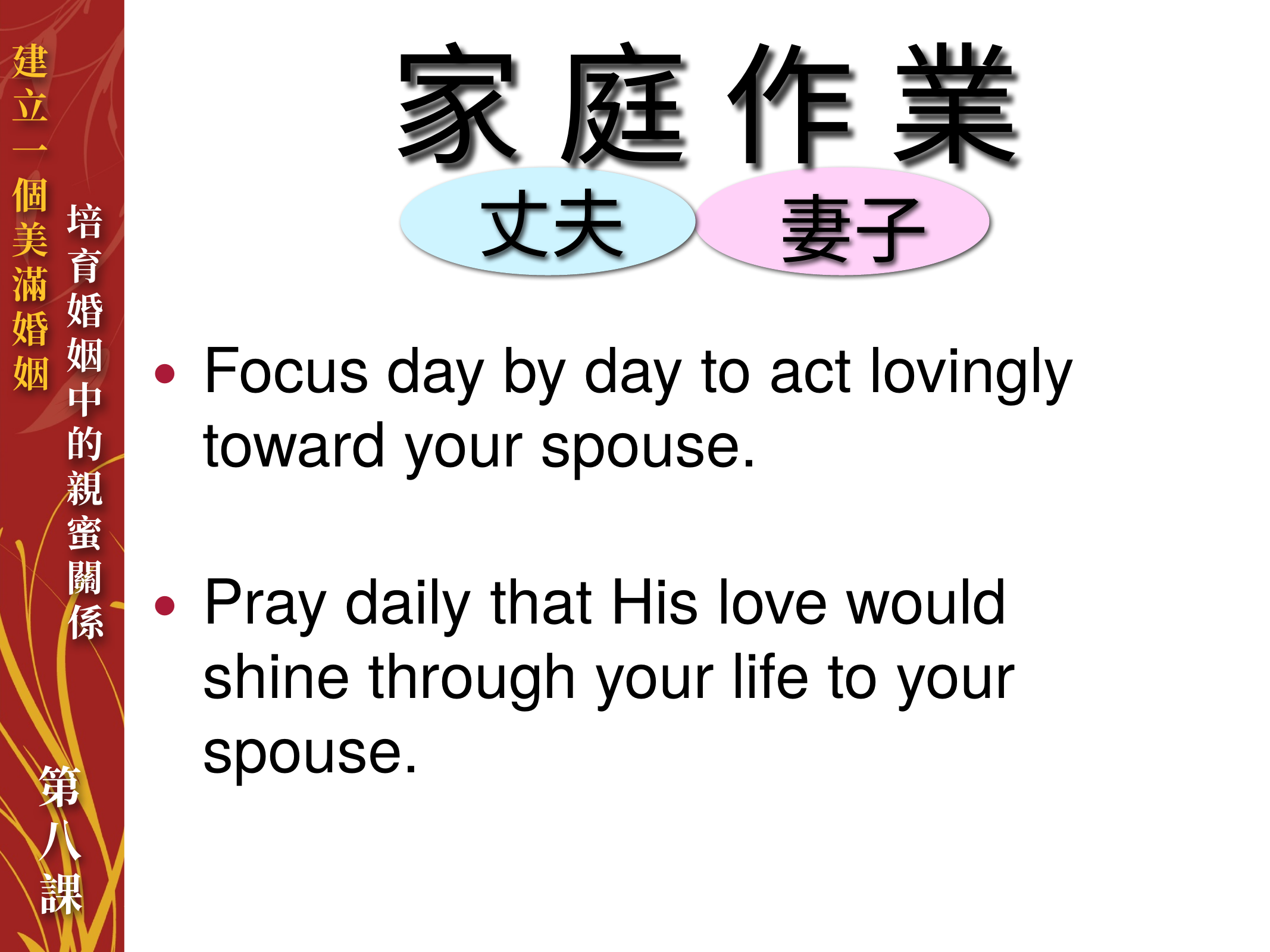

家庭作業

丈夫

妻子
Focus day by day to act lovingly toward your spouse.
Pray daily that His love would shine through your life to your spouse.